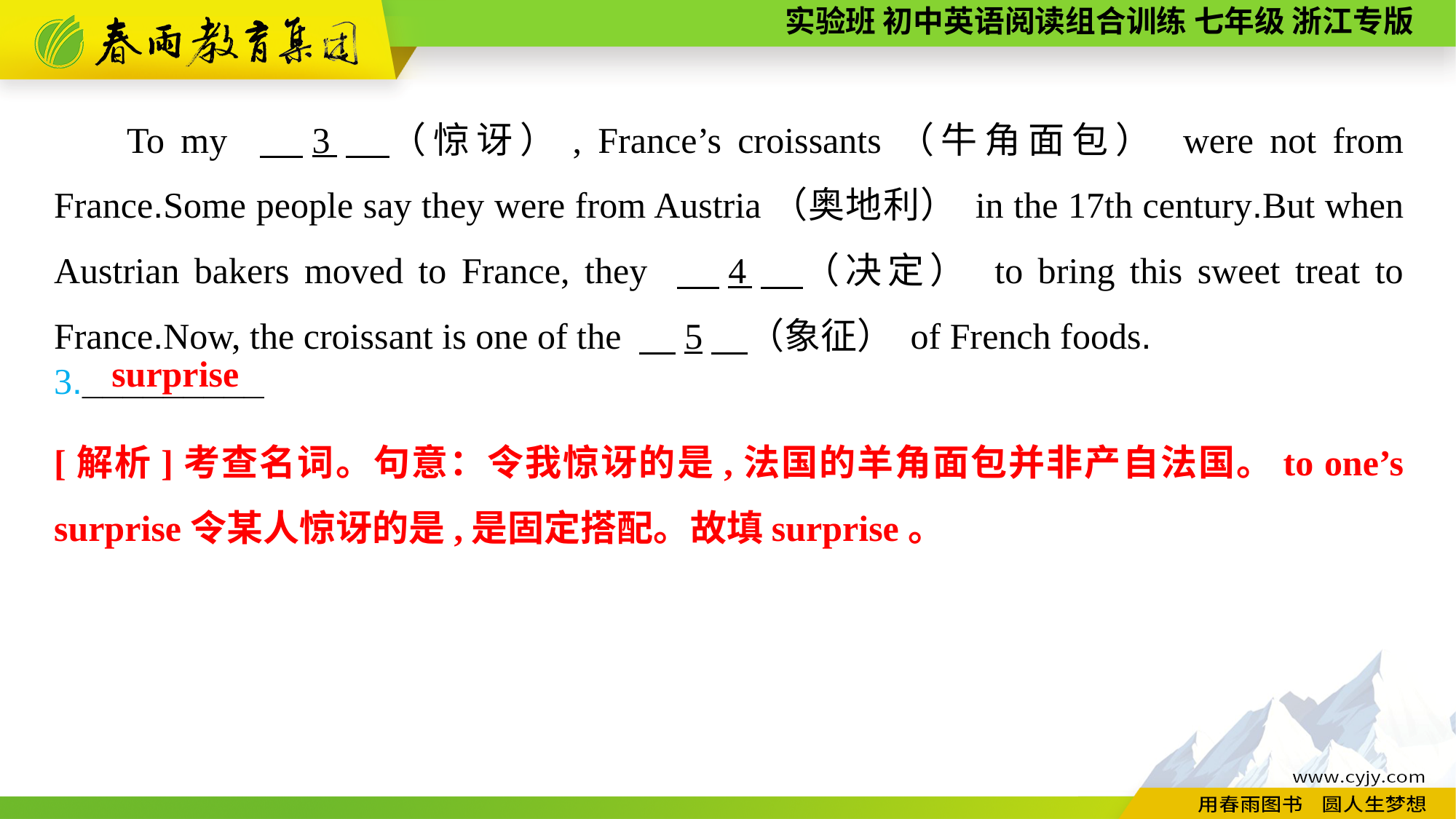

To my 　3　（惊讶）, France’s croissants（牛角面包） were not from France.Some people say they were from Austria（奥地利） in the 17th century.But when Austrian bakers moved to France, they 　4　（决定） to bring this sweet treat to France.Now, the croissant is one of the 　5　（象征） of French foods.
surprise
3._________
[解析]考查名词。句意：令我惊讶的是,法国的羊角面包并非产自法国。to one’s surprise令某人惊讶的是,是固定搭配。故填surprise。